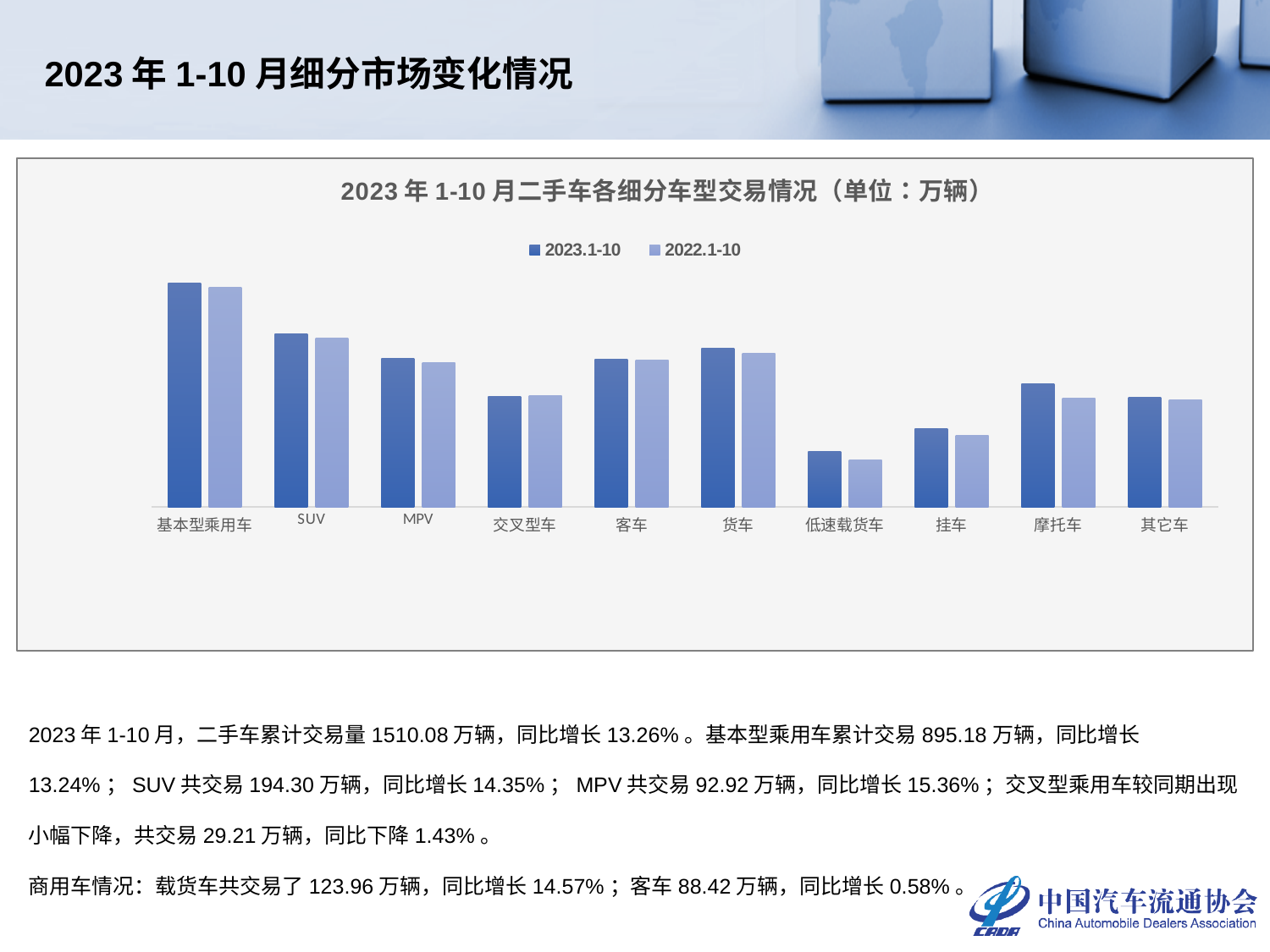

2023年1-10月细分市场变化情况

### Chart: 2023年1-10月二手车各细分车型交易情况（单位：万辆）

| Category | 2023.1-10 | 2022.1-10 |
|---|---|---|
| 基本型乘用车 | 895.1801 | 790.4866 |
| SUV | 194.2997 | 169.9208 |
| MPV | 92.924 | 80.5516 |
| 交叉型车 | 29.2091 | 29.6317 |
| 客车 | 88.4166 | 87.9093 |
| 货车 | 123.9588 | 108.1907 |
| 低速载货车 | 5.4029 | 4.1615 |
| 挂车 | 10.7618 | 8.8932 |
| 摩托车 | 42.1416 | 27.1919 |
| 其它车 | 27.7846 | 26.3654 |
2023年1-10月，二手车累计交易量1510.08万辆，同比增长13.26%。基本型乘用车累计交易895.18万辆，同比增长13.24%；SUV共交易194.30万辆，同比增长14.35%；MPV共交易92.92万辆，同比增长15.36%；交叉型乘用车较同期出现小幅下降，共交易29.21万辆，同比下降1.43%。
商用车情况：载货车共交易了123.96万辆，同比增长14.57%；客车88.42万辆，同比增长0.58%。